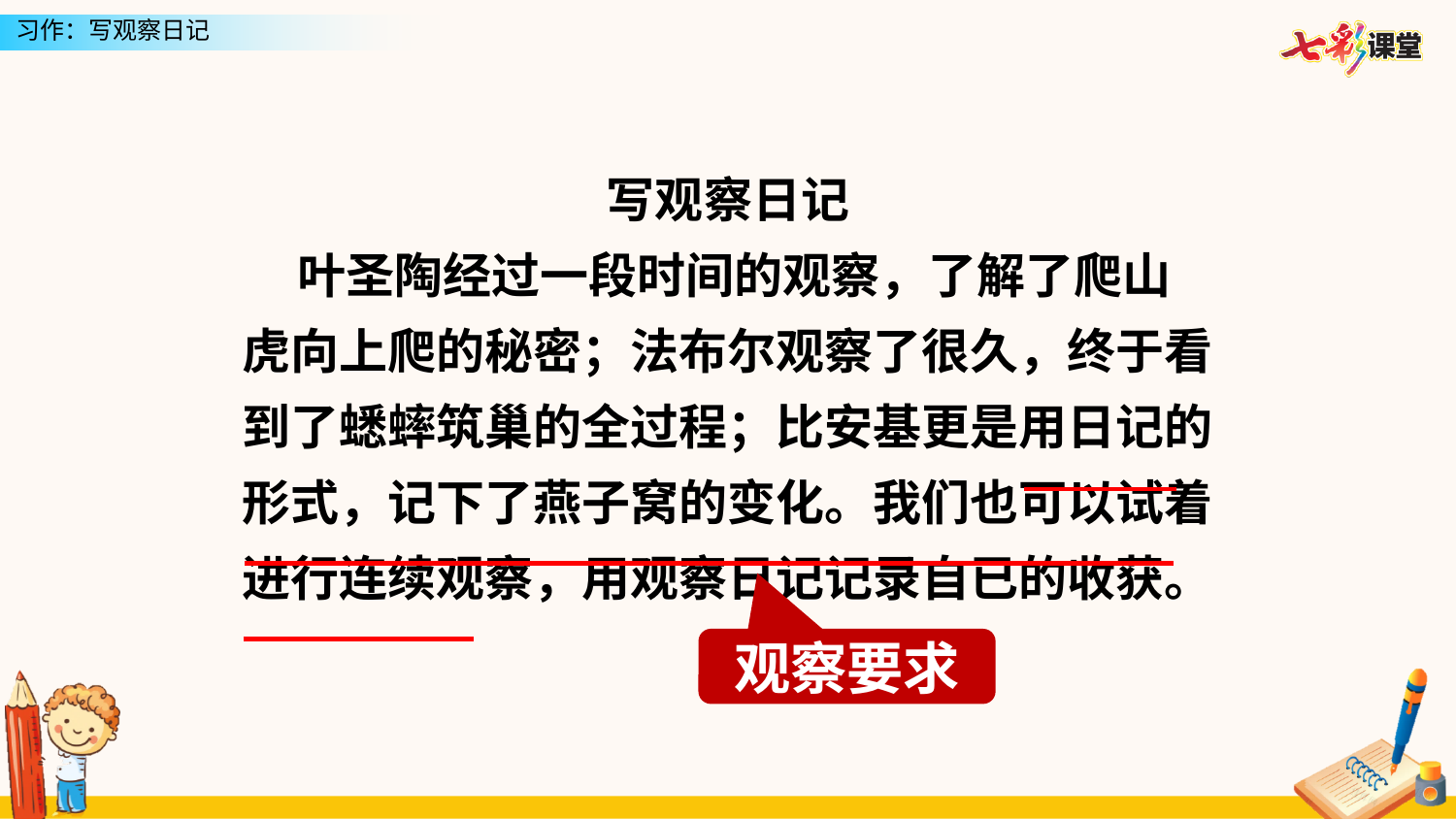

写观察日记
    叶圣陶经过一段时间的观察，了解了爬山虎向上爬的秘密；法布尔观察了很久，终于看到了蟋蟀筑巢的全过程；比安基更是用日记的形式，记下了燕子窝的变化。我们也可以试着进行连续观察，用观察日记记录自已的收获。
观察要求